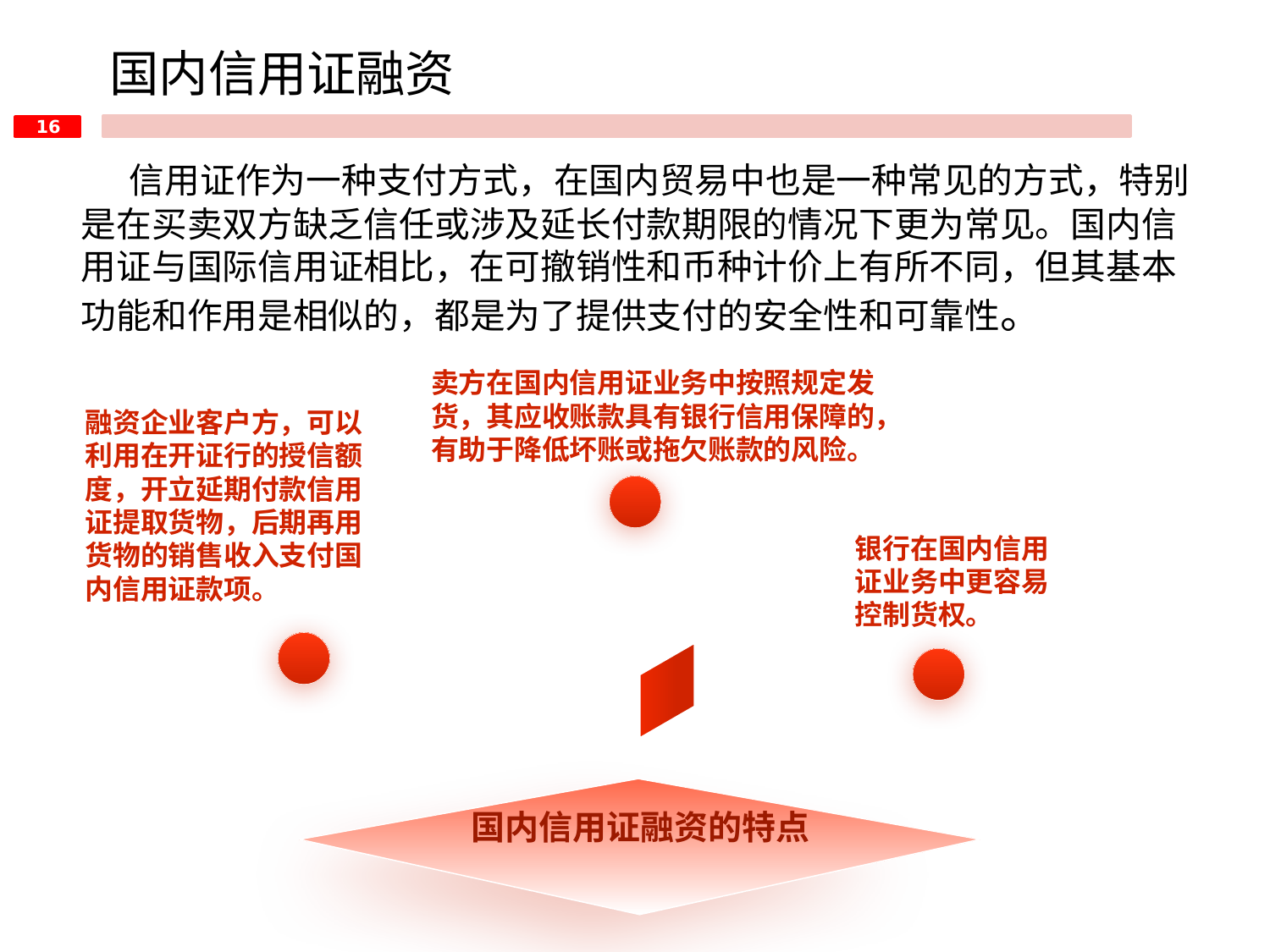

国内信用证融资
16
    信用证作为一种支付方式，在国内贸易中也是一种常见的方式，特别是在买卖双方缺乏信任或涉及延长付款期限的情况下更为常见。国内信用证与国际信用证相比，在可撤销性和币种计价上有所不同，但其基本功能和作用是相似的，都是为了提供支付的安全性和可靠性。
融资企业客户方，可以利用在开证行的授信额度，开立延期付款信用证提取货物，后期再用货物的销售收入支付国内信用证款项。
卖方在国内信用证业务中按照规定发货，其应收账款具有银行信用保障的，有助于降低坏账或拖欠账款的风险。

银行在国内信用证业务中更容易控制货权。

国内信用证融资的特点